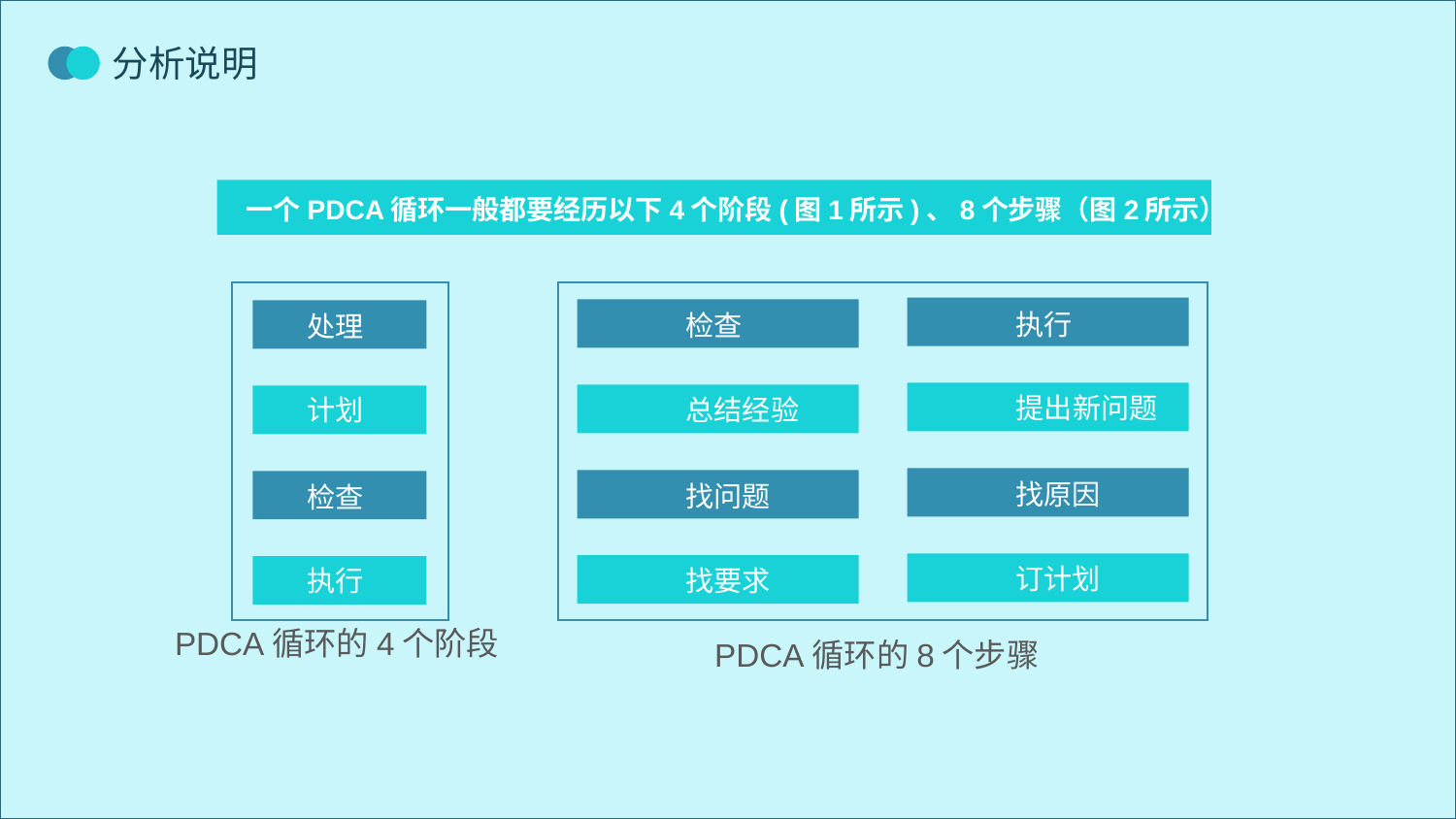

一个PDCA循环一般都要经历以下4个阶段(图1所示)、8个步骤（图2所示）

处理

计划

检查

执行

执行
检查

提出新问题

总结经验

找原因

找问题

订计划

找要求
PDCA循环的4个阶段
PDCA循环的8个步骤